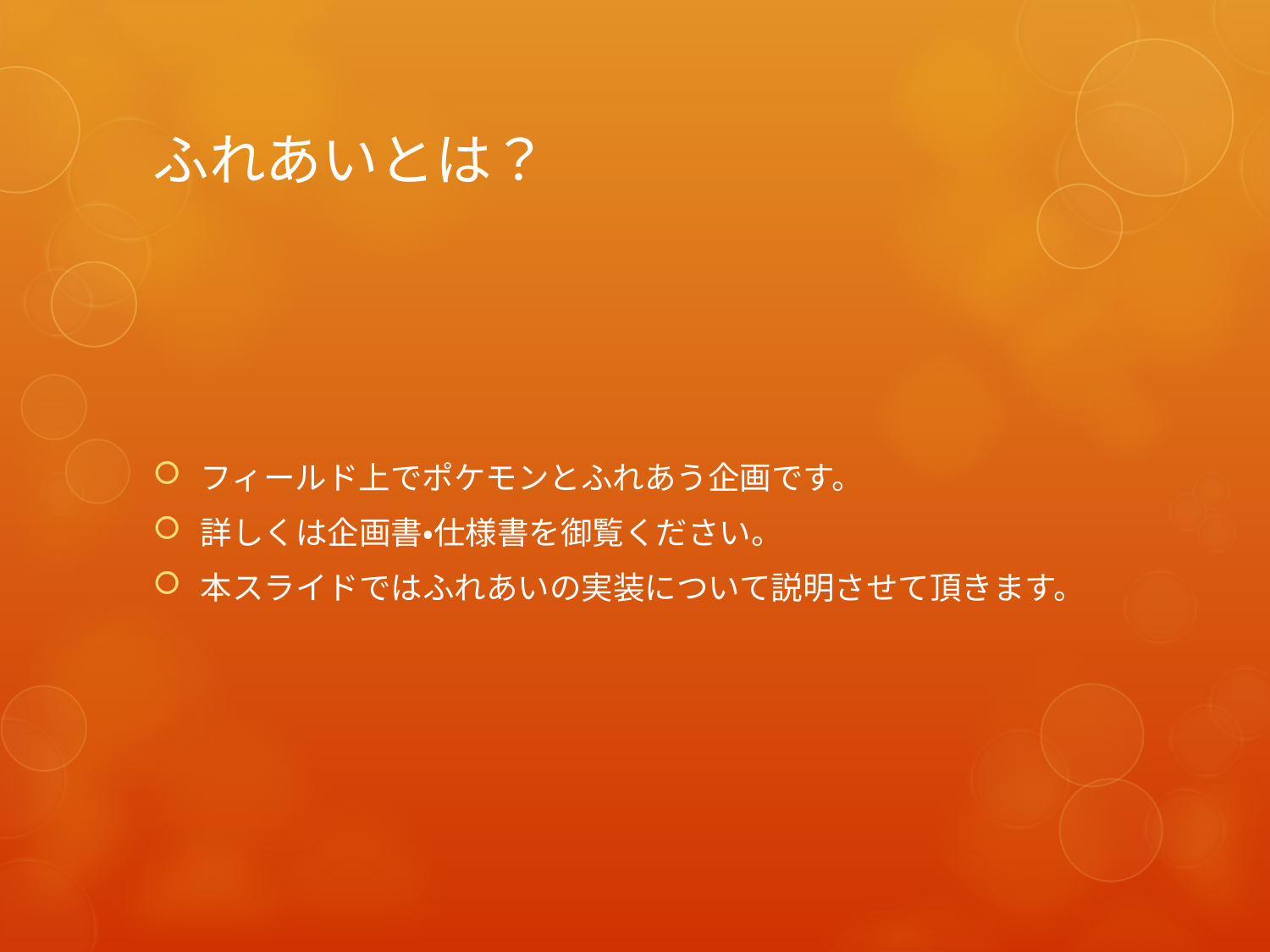

# ふれあいとは？
フィールド上でポケモンとふれあう企画です。
詳しくは企画書・仕様書を御覧ください。
本スライドではふれあいの実装について説明させて頂きます。